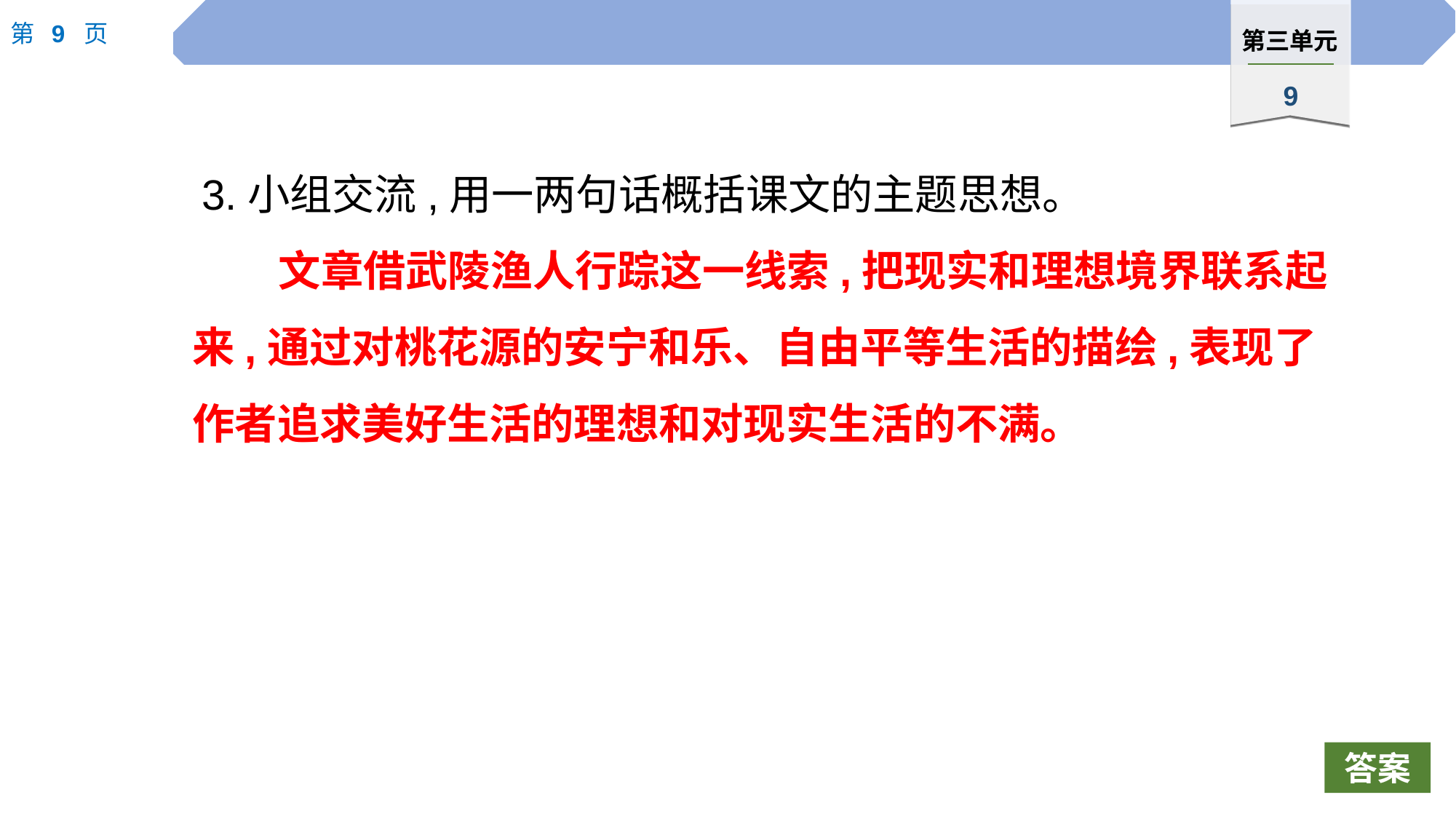

3.小组交流,用一两句话概括课文的主题思想。
文章借武陵渔人行踪这一线索,把现实和理想境界联系起来,通过对桃花源的安宁和乐、自由平等生活的描绘,表现了作者追求美好生活的理想和对现实生活的不满。
答案